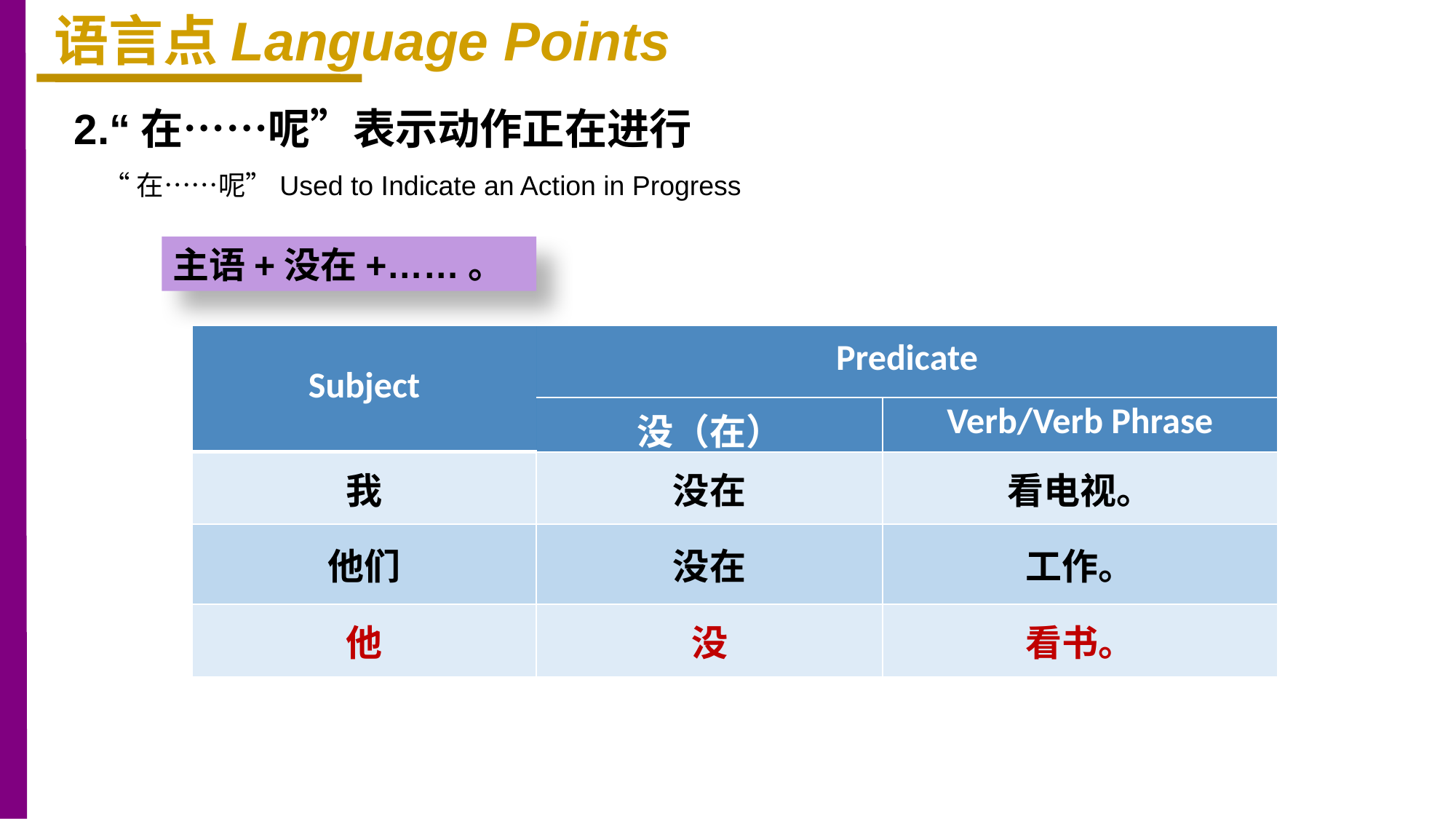

语言点Language Points
2.“在……呢”表示动作正在进行
   “在……呢”Used to Indicate an Action in Progress
主语+没在+……。
| Subject | Predicate |  |
| --- | --- | --- |
|  | 没（在） | Verb/Verb Phrase |
| 我 | 没在 | 看电视。 |
| 他们 | 没在 | 工作。 |
| 他 | 没 | 看书。 |